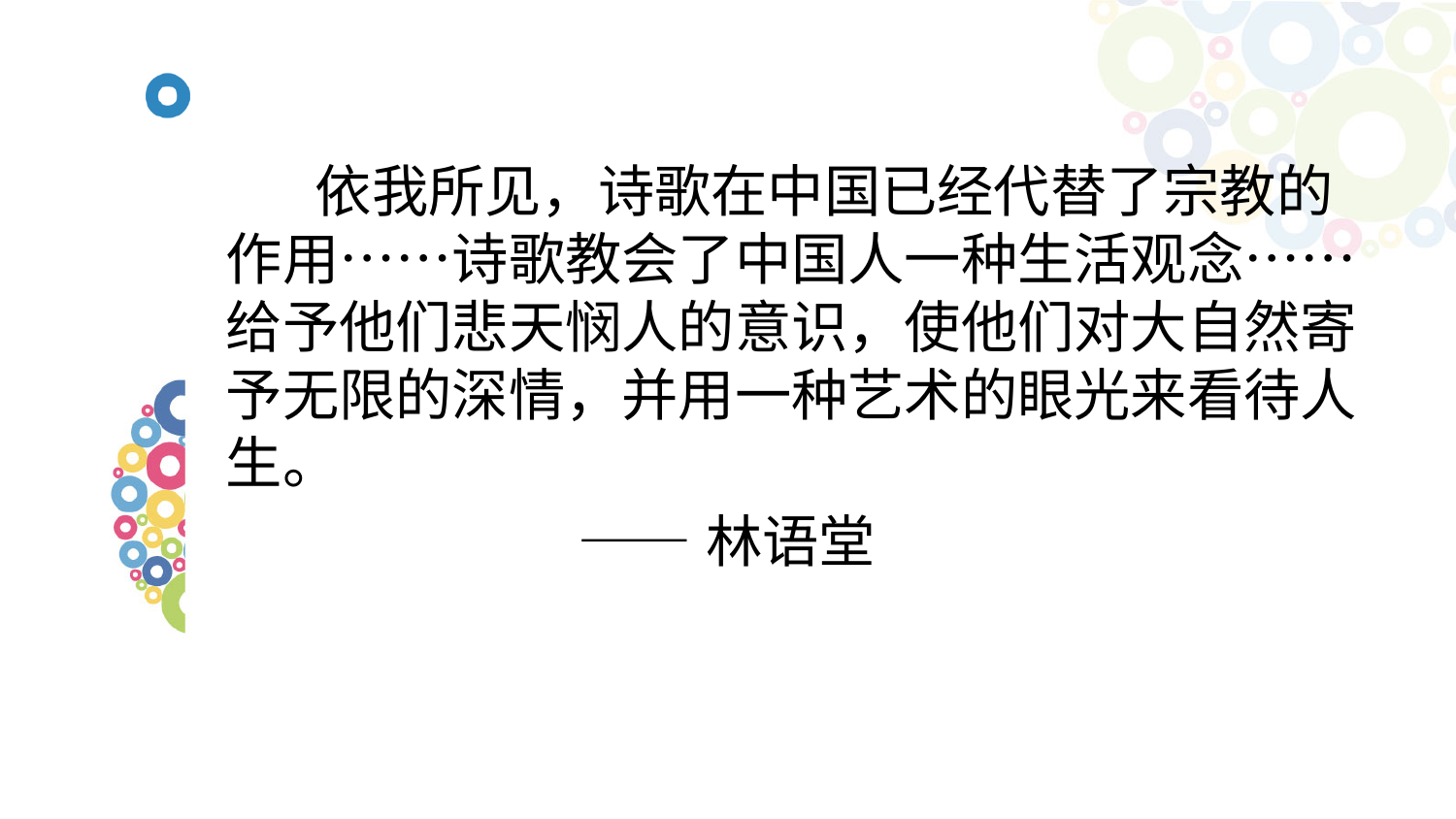

依我所见，诗歌在中国已经代替了宗教的作用……诗歌教会了中国人一种生活观念……给予他们悲天悯人的意识，使他们对大自然寄予无限的深情，并用一种艺术的眼光来看待人生。
                            ——林语堂